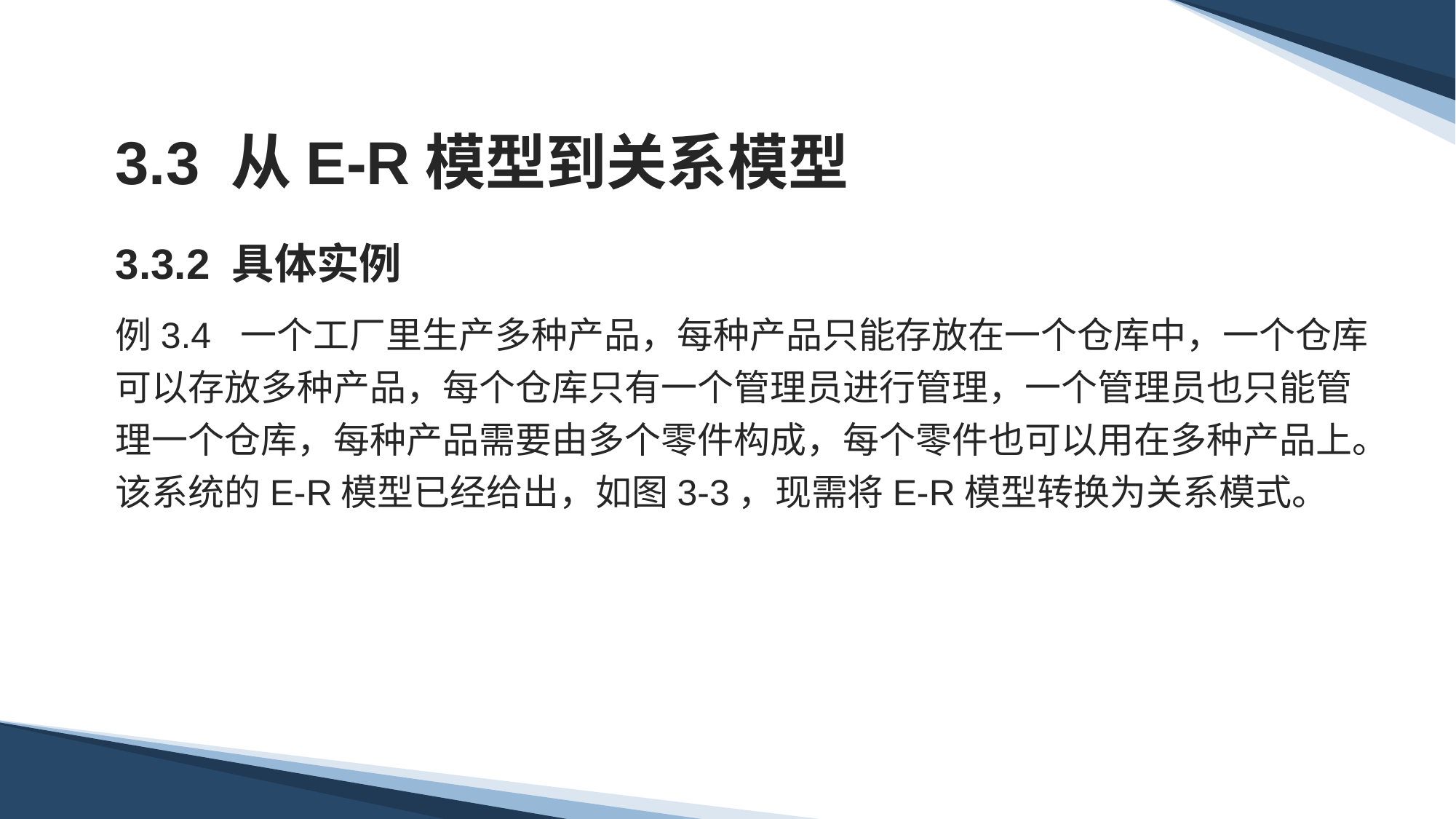

# 3.3 从E-R模型到关系模型
3.3.2 具体实例
例3.4  一个工厂里生产多种产品，每种产品只能存放在一个仓库中，一个仓库可以存放多种产品，每个仓库只有一个管理员进行管理，一个管理员也只能管理一个仓库，每种产品需要由多个零件构成，每个零件也可以用在多种产品上。该系统的E-R模型已经给出，如图3-3，现需将E-R模型转换为关系模式。